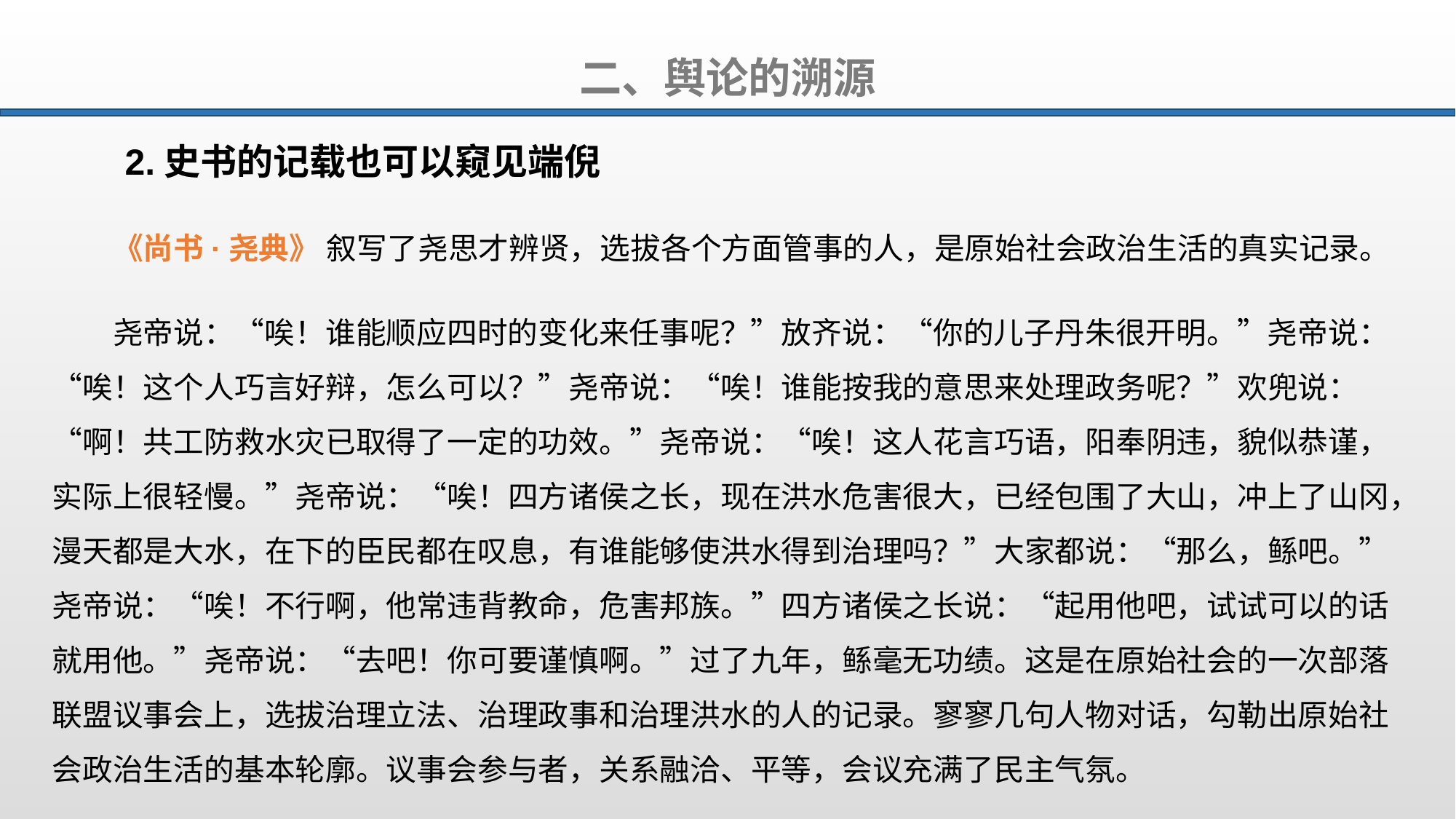

二、舆论的溯源

2.史书的记载也可以窥见端倪
《尚书·尧典》 叙写了尧思才辨贤，选拔各个方面管事的人，是原始社会政治生活的真实记录。
尧帝说：“唉！谁能顺应四时的变化来任事呢？”放齐说：“你的儿子丹朱很开明。”尧帝说：“唉！这个人巧言好辩，怎么可以？”尧帝说：“唉！谁能按我的意思来处理政务呢？”欢兜说：“啊！共工防救水灾已取得了一定的功效。”尧帝说：“唉！这人花言巧语，阳奉阴违，貌似恭谨，实际上很轻慢。”尧帝说：“唉！四方诸侯之长，现在洪水危害很大，已经包围了大山，冲上了山冈，漫天都是大水，在下的臣民都在叹息，有谁能够使洪水得到治理吗？”大家都说：“那么，鲧吧。”尧帝说：“唉！不行啊，他常违背教命，危害邦族。”四方诸侯之长说：“起用他吧，试试可以的话就用他。”尧帝说：“去吧！你可要谨慎啊。”过了九年，鲧毫无功绩。这是在原始社会的一次部落联盟议事会上，选拔治理立法、治理政事和治理洪水的人的记录。寥寥几句人物对话，勾勒出原始社会政治生活的基本轮廓。议事会参与者，关系融洽、平等，会议充满了民主气氛。